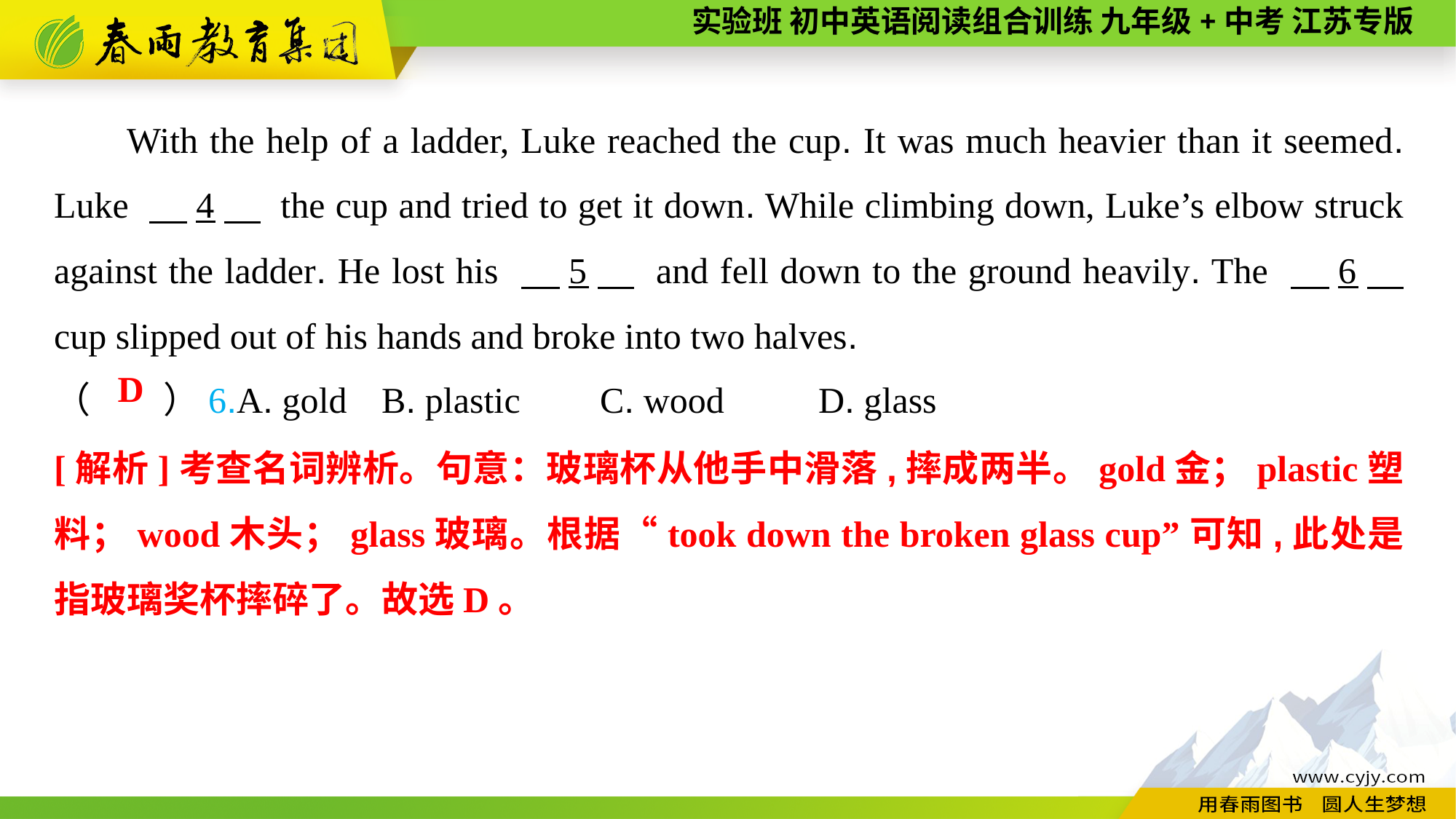

With the help of a ladder, Luke reached the cup. It was much heavier than it seemed. Luke 　4　 the cup and tried to get it down. While climbing down, Luke’s elbow struck against the ladder. He lost his 　5　 and fell down to the ground heavily. The 　6　 cup slipped out of his hands and broke into two halves.
（　　）6.A. gold	B. plastic	C. wood	D. glass
D
[解析]考查名词辨析。句意：玻璃杯从他手中滑落,摔成两半。gold金；plastic塑料；wood木头；glass玻璃。根据“took down the broken glass cup”可知,此处是指玻璃奖杯摔碎了。故选D。